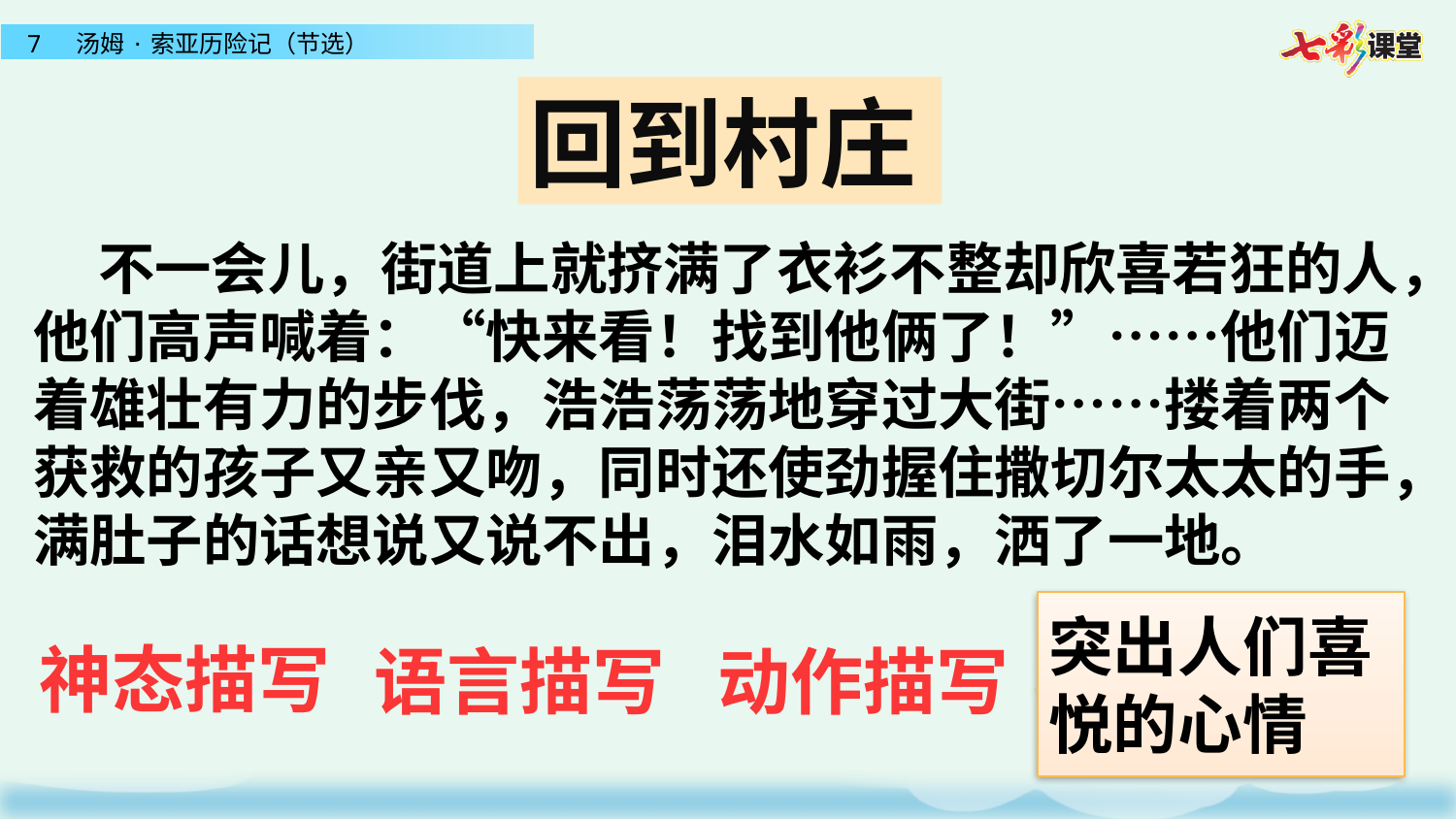

回到村庄
    不一会儿，街道上就挤满了衣衫不整却欣喜若狂的人，他们高声喊着：“快来看！找到他俩了！”……他们迈着雄壮有力的步伐，浩浩荡荡地穿过大街……搂着两个获救的孩子又亲又吻，同时还使劲握住撒切尔太太的手，满肚子的话想说又说不出，泪水如雨，洒了一地。

突出人们喜悦的心情
神态描写
语言描写
动作描写